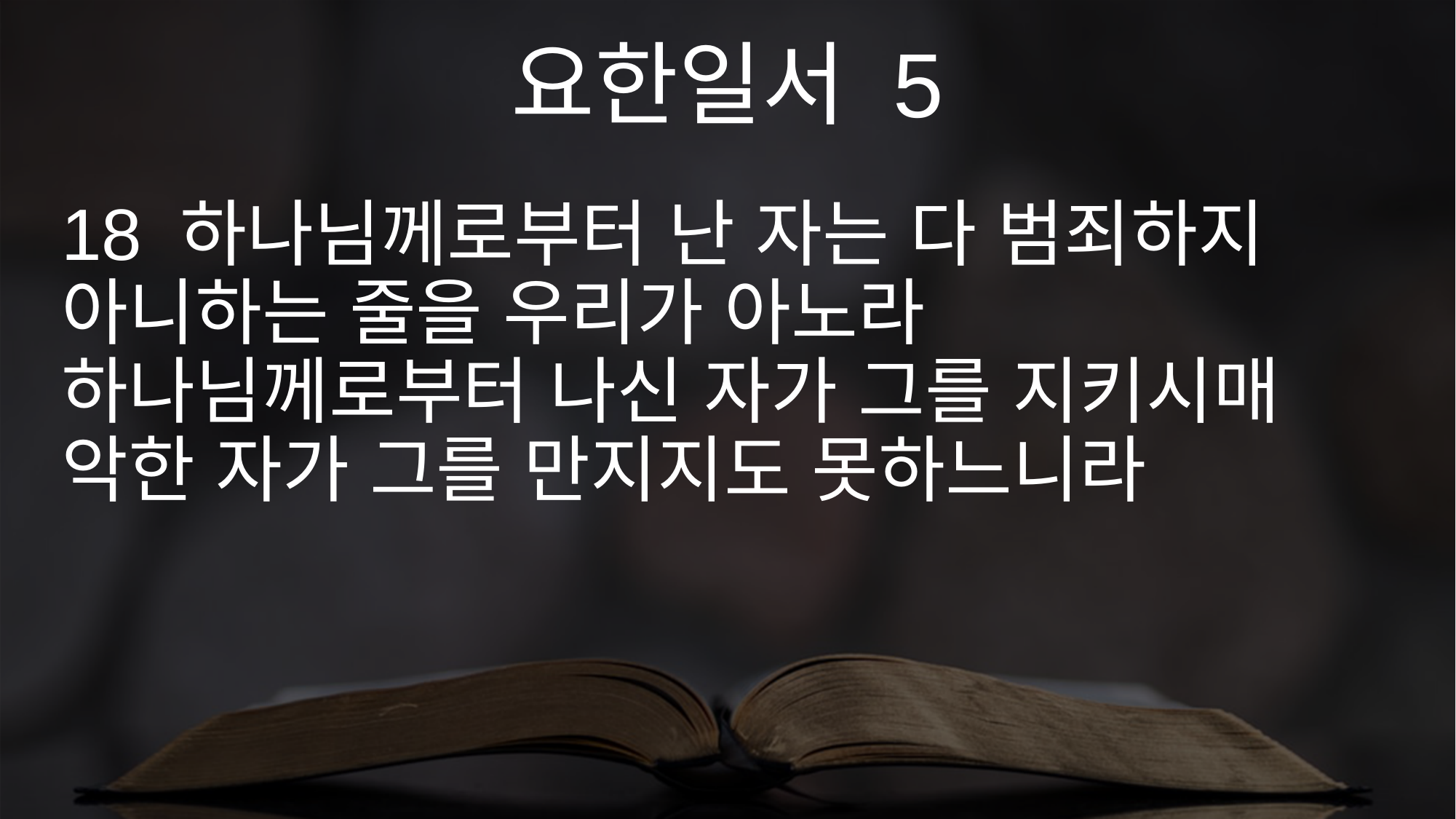

요한일서 5
18 하나님께로부터 난 자는 다 범죄하지 아니하는 줄을 우리가 아노라 하나님께로부터 나신 자가 그를 지키시매 악한 자가 그를 만지지도 못하느니라